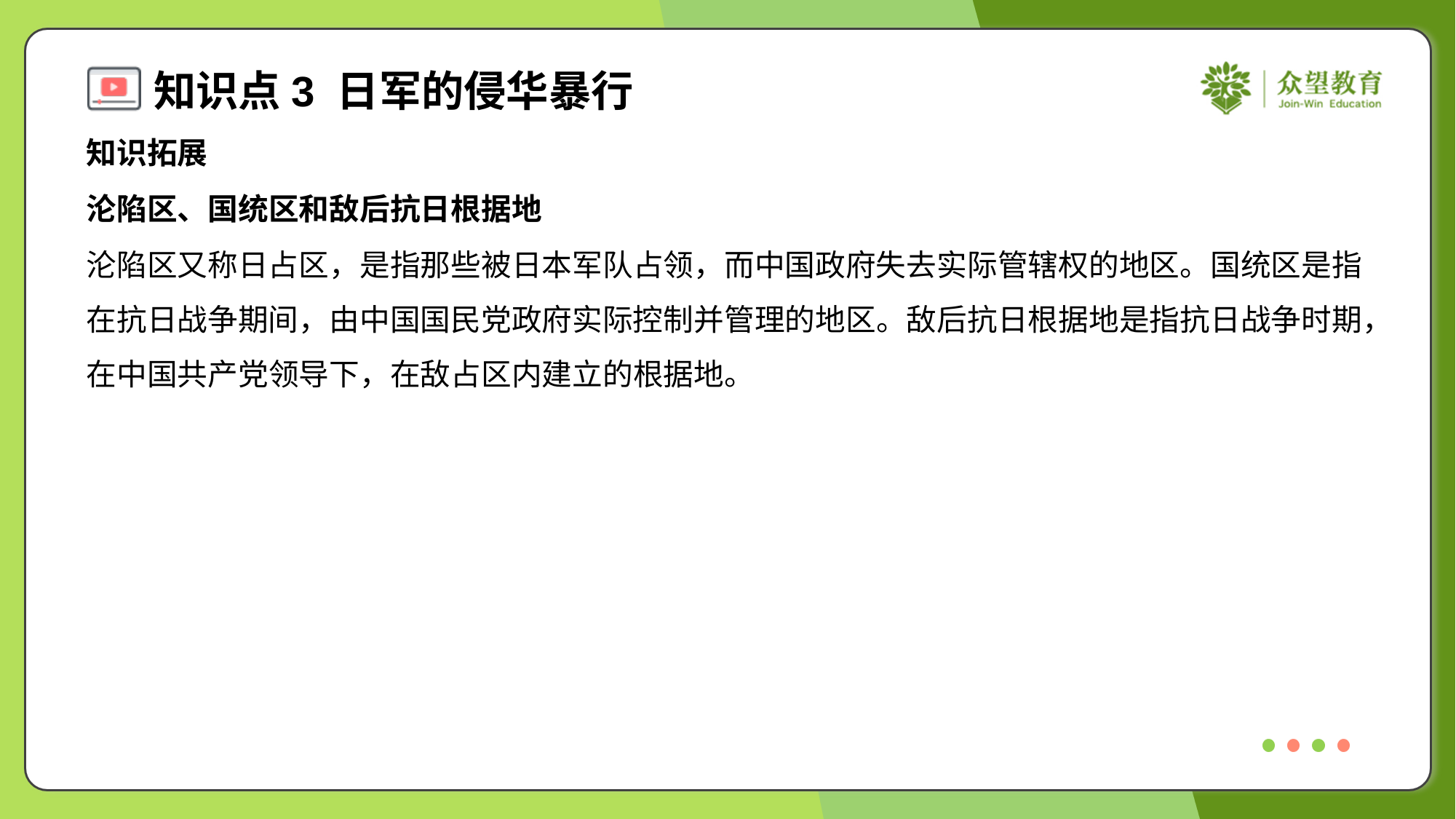

知识拓展
沦陷区、国统区和敌后抗日根据地
沦陷区又称日占区，是指那些被日本军队占领，而中国政府失去实际管辖权的地区。国统区是指
在抗日战争期间，由中国国民党政府实际控制并管理的地区。敌后抗日根据地是指抗日战争时期，
在中国共产党领导下，在敌占区内建立的根据地。